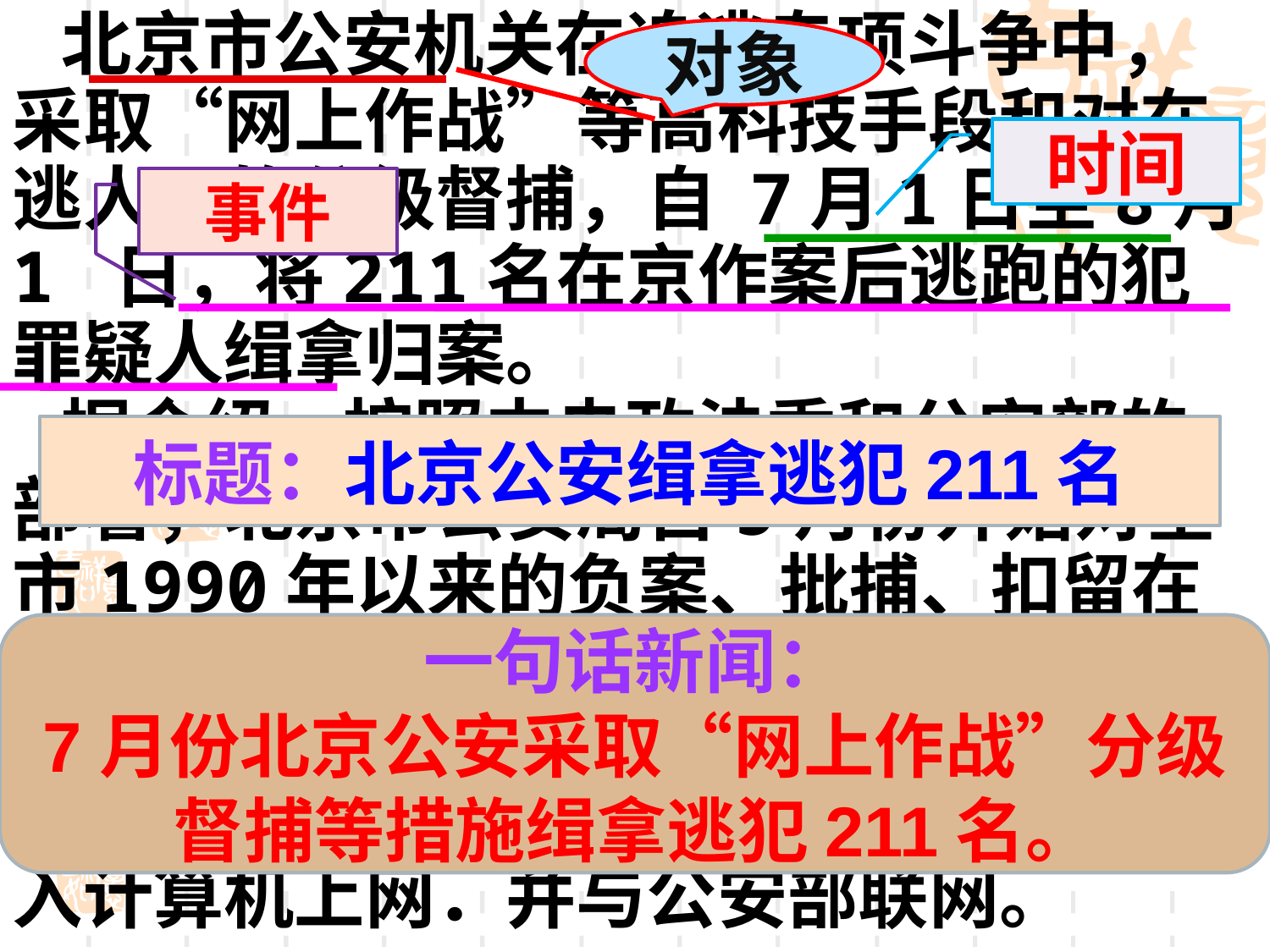

北京市公安机关在追逃专项斗争中，采取“网上作战”等高科技手段和对在逃人员的分级督捕，自 7月1日至8月1 日，将211名在京作案后逃跑的犯罪疑人缉拿归案。
  据介绍，按照中央政法委和公安部的部署，北京市公安局自5月份开始对全市1990年以来的负案、批捕、扣留在逃犯罪嫌疑人和从监管等场所逃脱的犯罪嫌疑人和罪犯，进行全面调查，将查出的1000余名在逃人员的情况全部输入计算机上网．并与公安部联网。

对象
时间
事件
标题：北京公安缉拿逃犯211名
一句话新闻：
7月份北京公安采取“网上作战”分级督捕等措施缉拿逃犯211名。